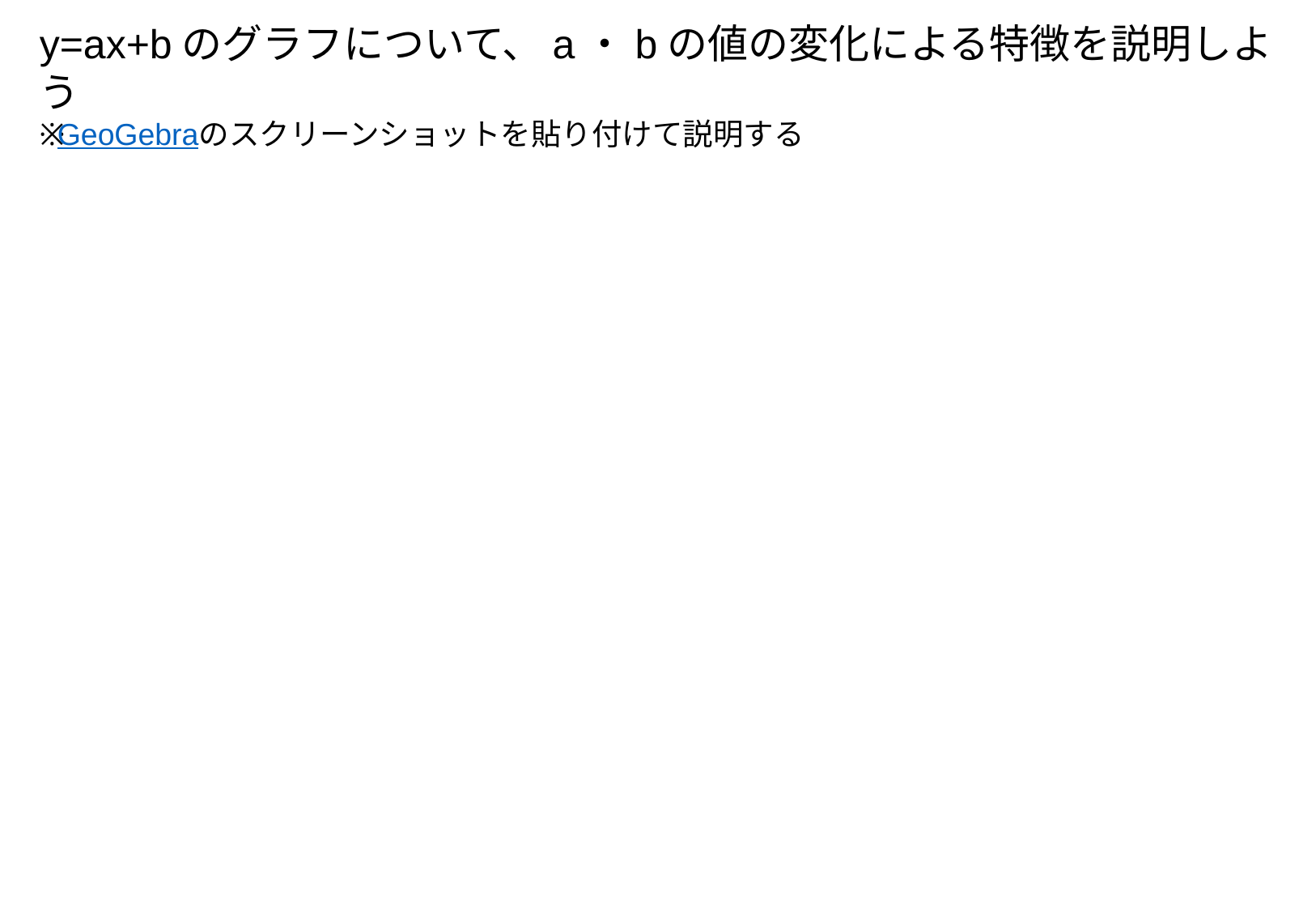

y=ax+bのグラフについて、a・bの値の変化による特徴を説明しよう
※GeoGebraのスクリーンショットを貼り付けて説明する